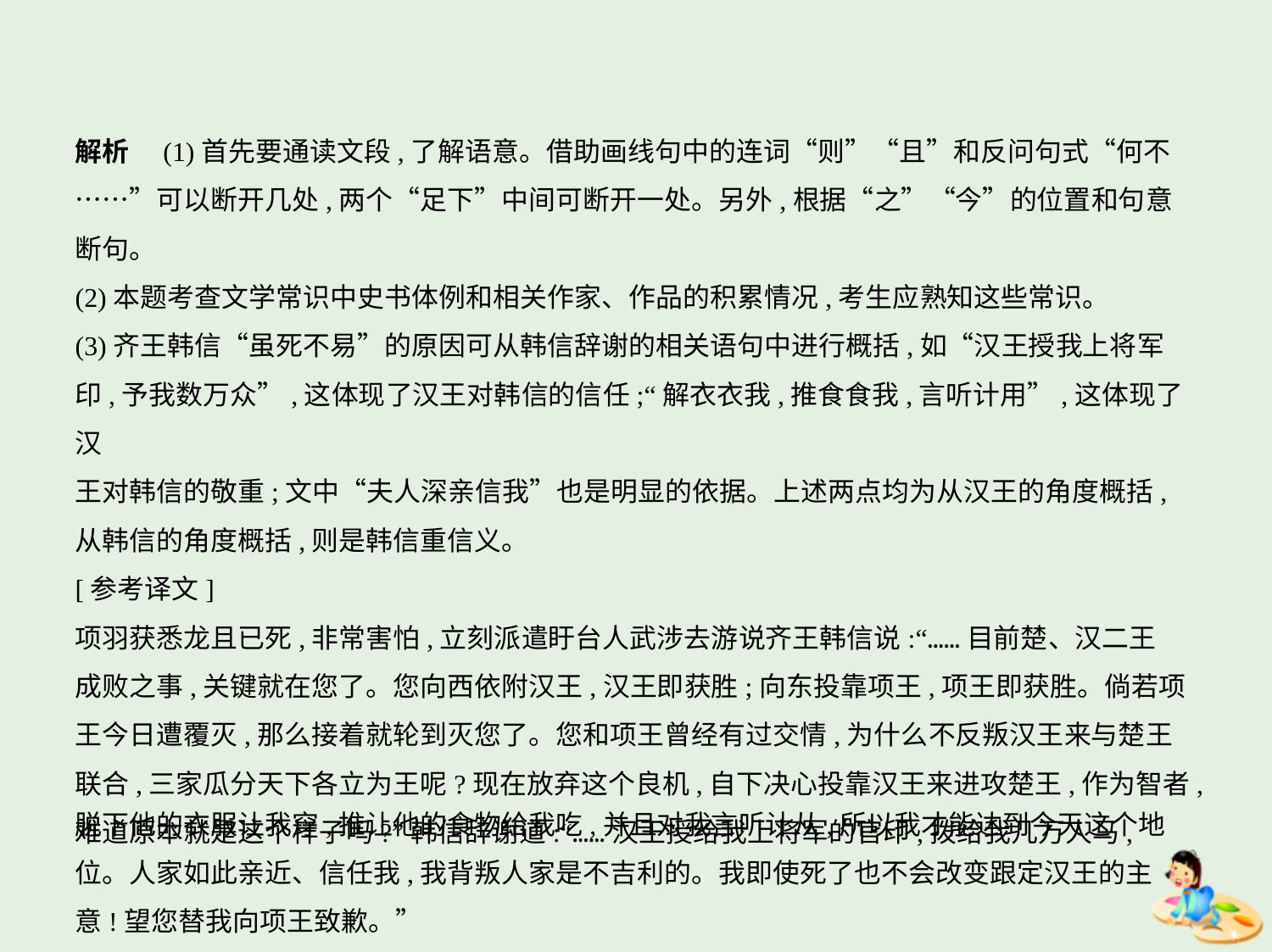

解析　(1)首先要通读文段,了解语意。借助画线句中的连词“则”“且”和反问句式“何不
……”可以断开几处,两个“足下”中间可断开一处。另外,根据“之”“今”的位置和句意
断句。
(2)本题考查文学常识中史书体例和相关作家、作品的积累情况,考生应熟知这些常识。
(3)齐王韩信“虽死不易”的原因可从韩信辞谢的相关语句中进行概括,如“汉王授我上将军
印,予我数万众”,这体现了汉王对韩信的信任;“解衣衣我,推食食我,言听计用”,这体现了汉
王对韩信的敬重;文中“夫人深亲信我”也是明显的依据。上述两点均为从汉王的角度概括,
从韩信的角度概括,则是韩信重信义。
[参考译文]
项羽获悉龙且已死,非常害怕,立刻派遣盱台人武涉去游说齐王韩信说:“……目前楚、汉二王
成败之事,关键就在您了。您向西依附汉王,汉王即获胜;向东投靠项王,项王即获胜。倘若项
王今日遭覆灭,那么接着就轮到灭您了。您和项王曾经有过交情,为什么不反叛汉王来与楚王
联合,三家瓜分天下各立为王呢?现在放弃这个良机,自下决心投靠汉王来进攻楚王,作为智者,
难道原本就是这个样子吗?”韩信辞谢道:“……汉王授给我上将军的官印,拨给我几万人马,
脱下他的衣服让我穿,推让他的食物给我吃,并且对我言听计从,所以我才能达到今天这个地
位。人家如此亲近、信任我,我背叛人家是不吉利的。我即使死了也不会改变跟定汉王的主
意!望您替我向项王致歉。”